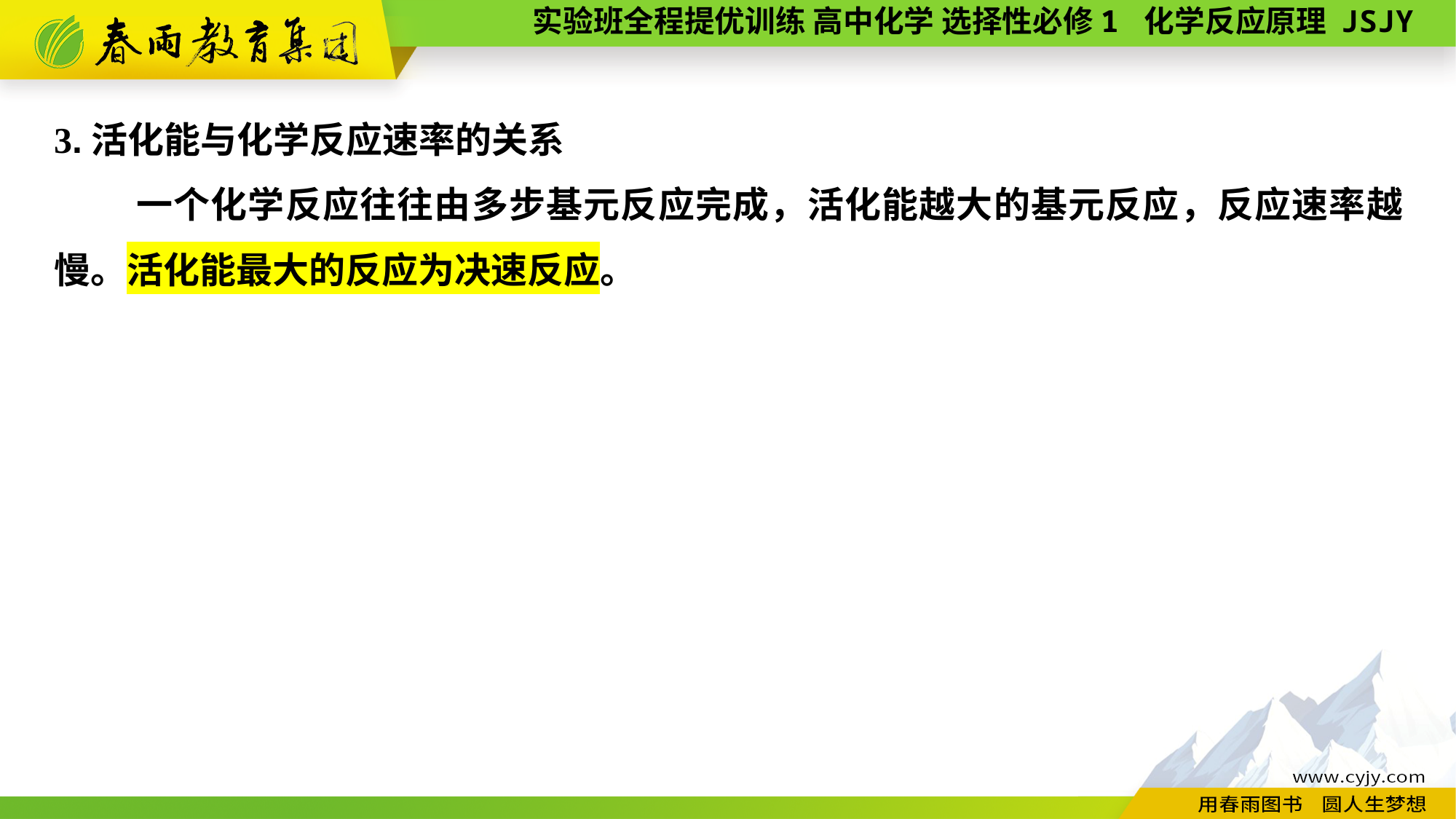

3.活化能与化学反应速率的关系
        一个化学反应往往由多步基元反应完成，活化能越大的基元反应，反应速率越慢。活化能最大的反应为决速反应。